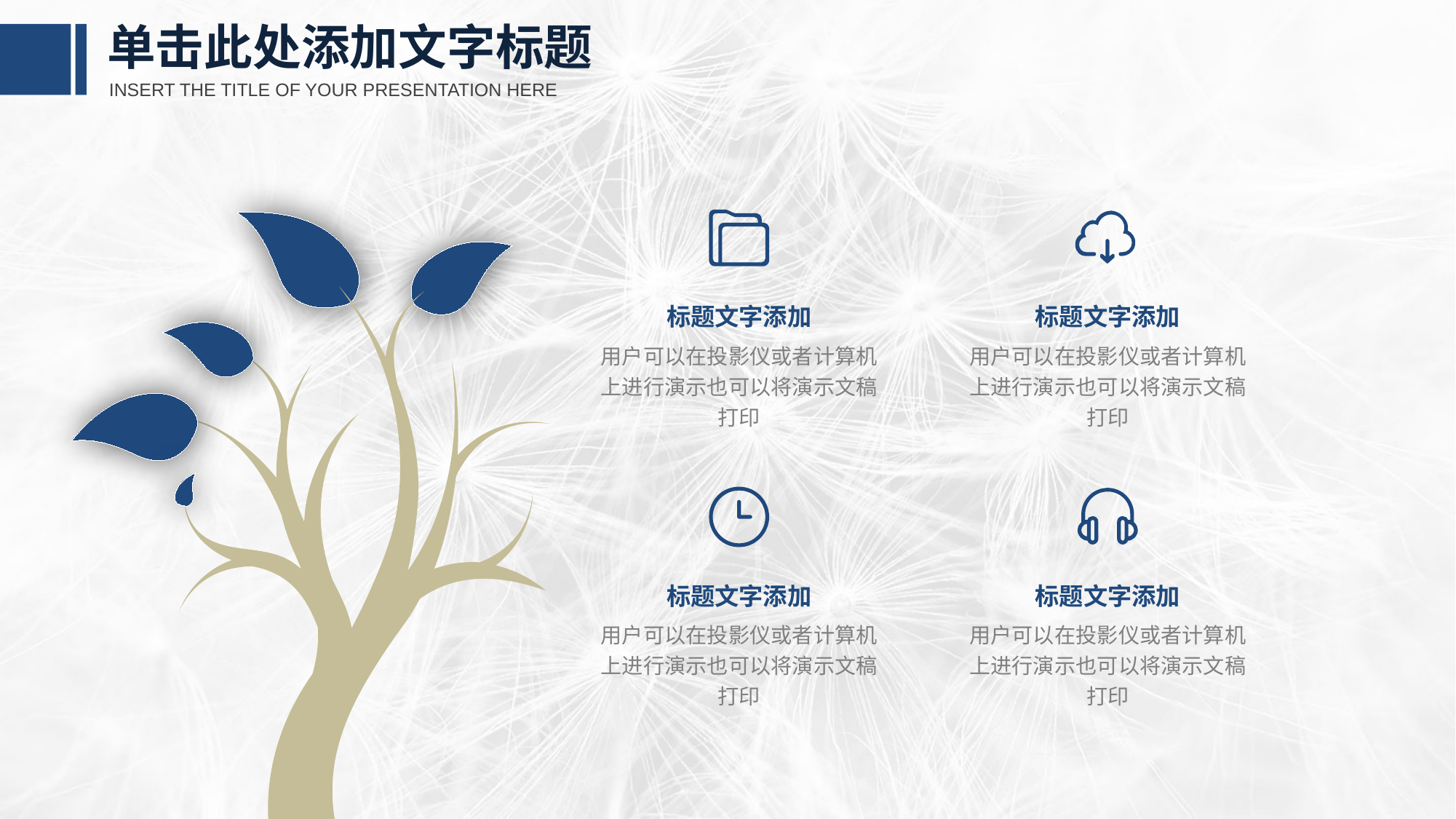

单击此处添加文字标题
INSERT THE TITLE OF YOUR PRESENTATION HERE

标题文字添加
标题文字添加
用户可以在投影仪或者计算机上进行演示也可以将演示文稿打印
用户可以在投影仪或者计算机上进行演示也可以将演示文稿打印

标题文字添加
标题文字添加
用户可以在投影仪或者计算机上进行演示也可以将演示文稿打印
用户可以在投影仪或者计算机上进行演示也可以将演示文稿打印